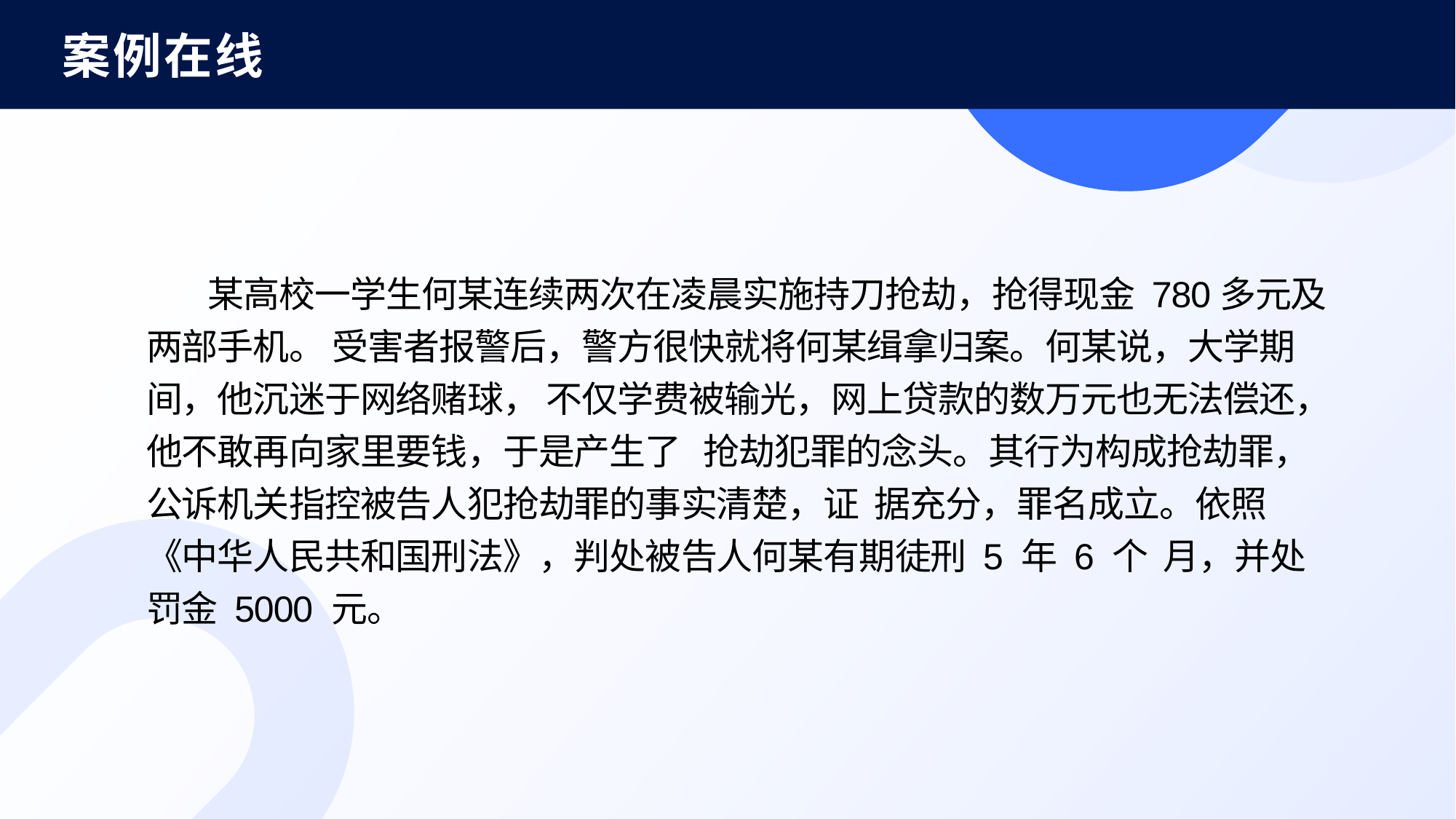

案例在线
       某高校一学生何某连续两次在凌晨实施持刀抢劫，抢得现金 780多元及两部手机。 受害者报警后，警方很快就将何某缉拿归案。何某说，大学期间，他沉迷于网络赌球， 不仅学费被输光，网上贷款的数万元也无法偿还，他不敢再向家里要钱，于是产生了   抢劫犯罪的念头。其行为构成抢劫罪，公诉机关指控被告人犯抢劫罪的事实清楚，证  据充分，罪名成立。依照《中华人民共和国刑法》，判处被告人何某有期徒刑 5 年 6 个  月，并处罚金 5000 元。